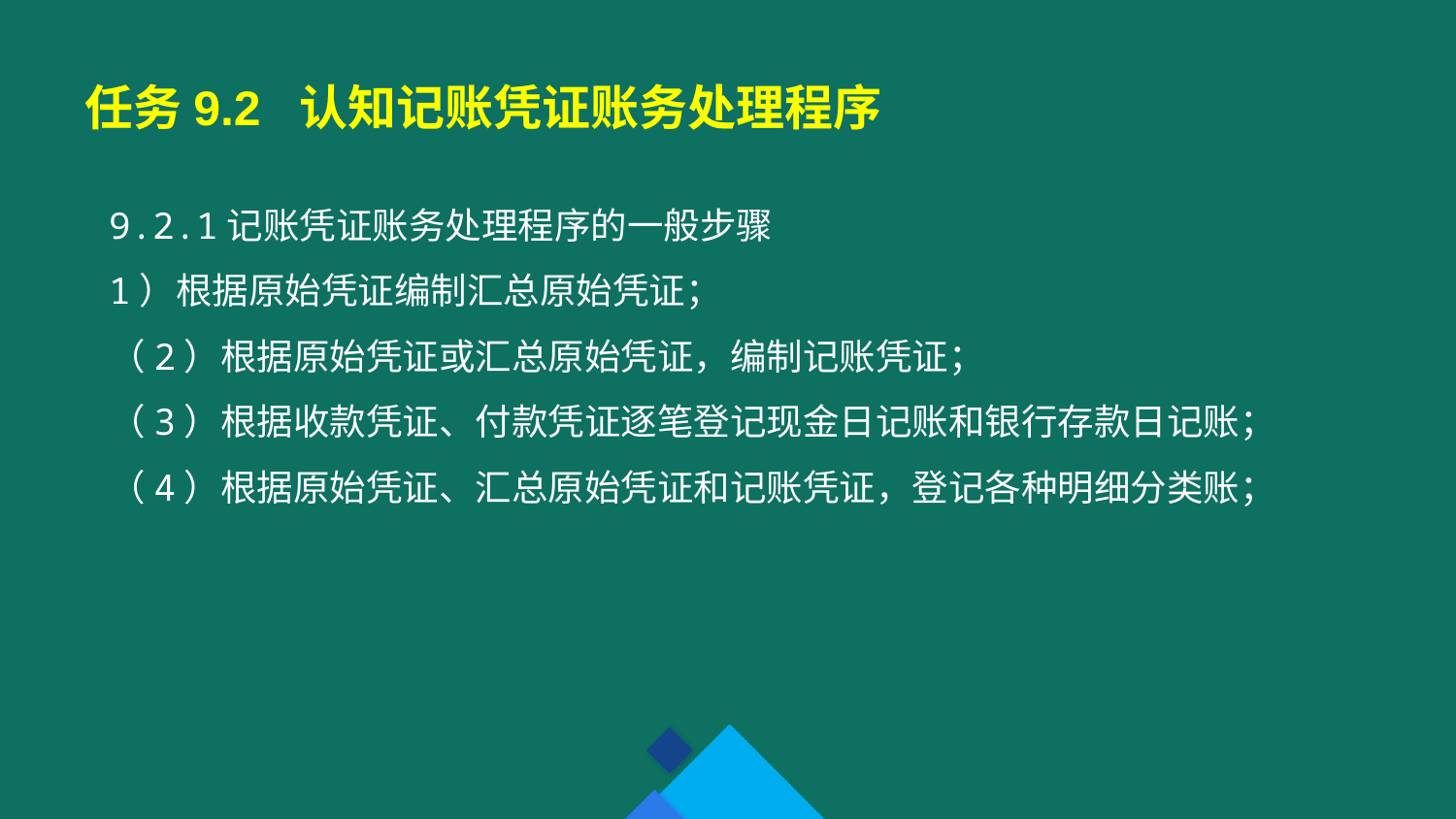

任务9.2  认知记账凭证账务处理程序

9.2.1记账凭证账务处理程序的一般步骤
1）根据原始凭证编制汇总原始凭证；
（2）根据原始凭证或汇总原始凭证，编制记账凭证；
（3）根据收款凭证、付款凭证逐笔登记现金日记账和银行存款日记账；
（4）根据原始凭证、汇总原始凭证和记账凭证，登记各种明细分类账；